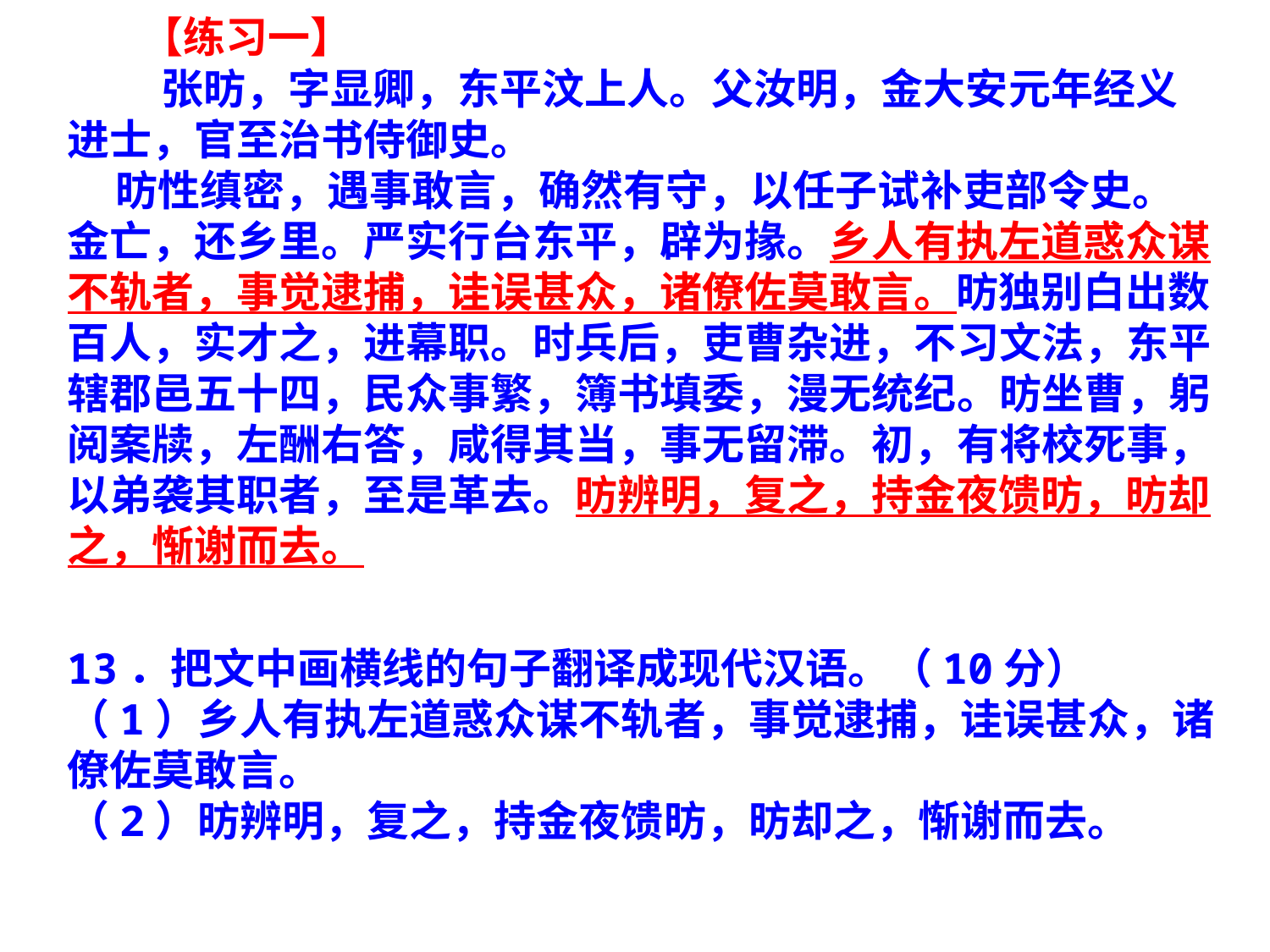

【练习一】
            张昉，字显卿，东平汶上人。父汝明，金大安元年经义进士，官至治书侍御史。
    昉性缜密，遇事敢言，确然有守，以任子试补吏部令史。金亡，还乡里。严实行台东平，辟为掾。乡人有执左道惑众谋不轨者，事觉逮捕，诖误甚众，诸僚佐莫敢言。昉独别白出数百人，实才之，进幕职。时兵后，吏曹杂进，不习文法，东平辖郡邑五十四，民众事繁，簿书填委，漫无统纪。昉坐曹，躬阅案牍，左酬右答，咸得其当，事无留滞。初，有将校死事，以弟袭其职者，至是革去。昉辨明，复之，持金夜馈昉，昉却之，惭谢而去。
13．把文中画横线的句子翻译成现代汉语。（10分）
（1）乡人有执左道惑众谋不轨者，事觉逮捕，诖误甚众，诸僚佐莫敢言。
（2）昉辨明，复之，持金夜馈昉，昉却之，惭谢而去。